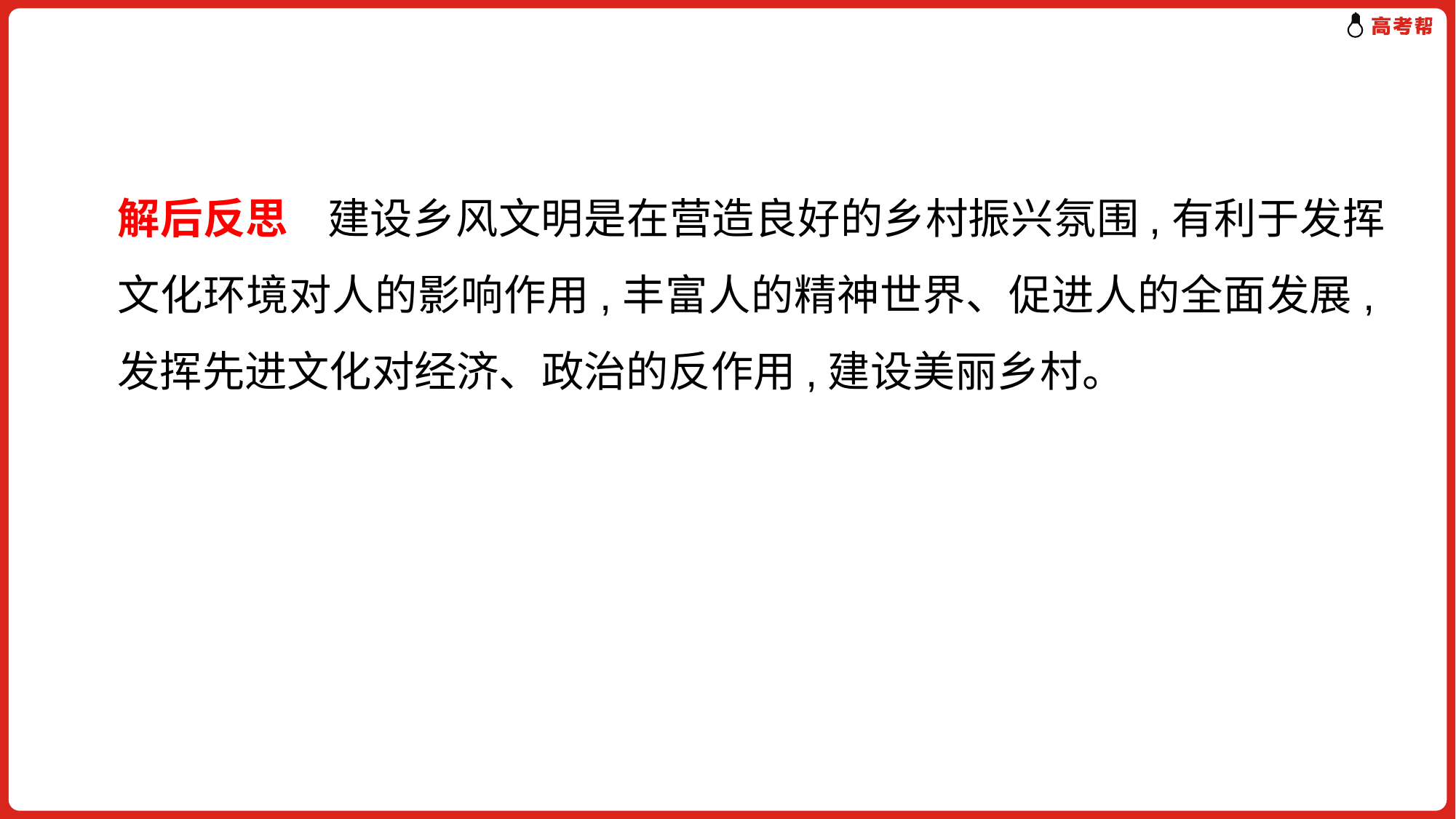

解后反思    建设乡风文明是在营造良好的乡村振兴氛围,有利于发挥文化环境对人的影响作用,丰富人的精神世界、促进人的全面发展,发挥先进文化对经济、政治的反作用,建设美丽乡村。